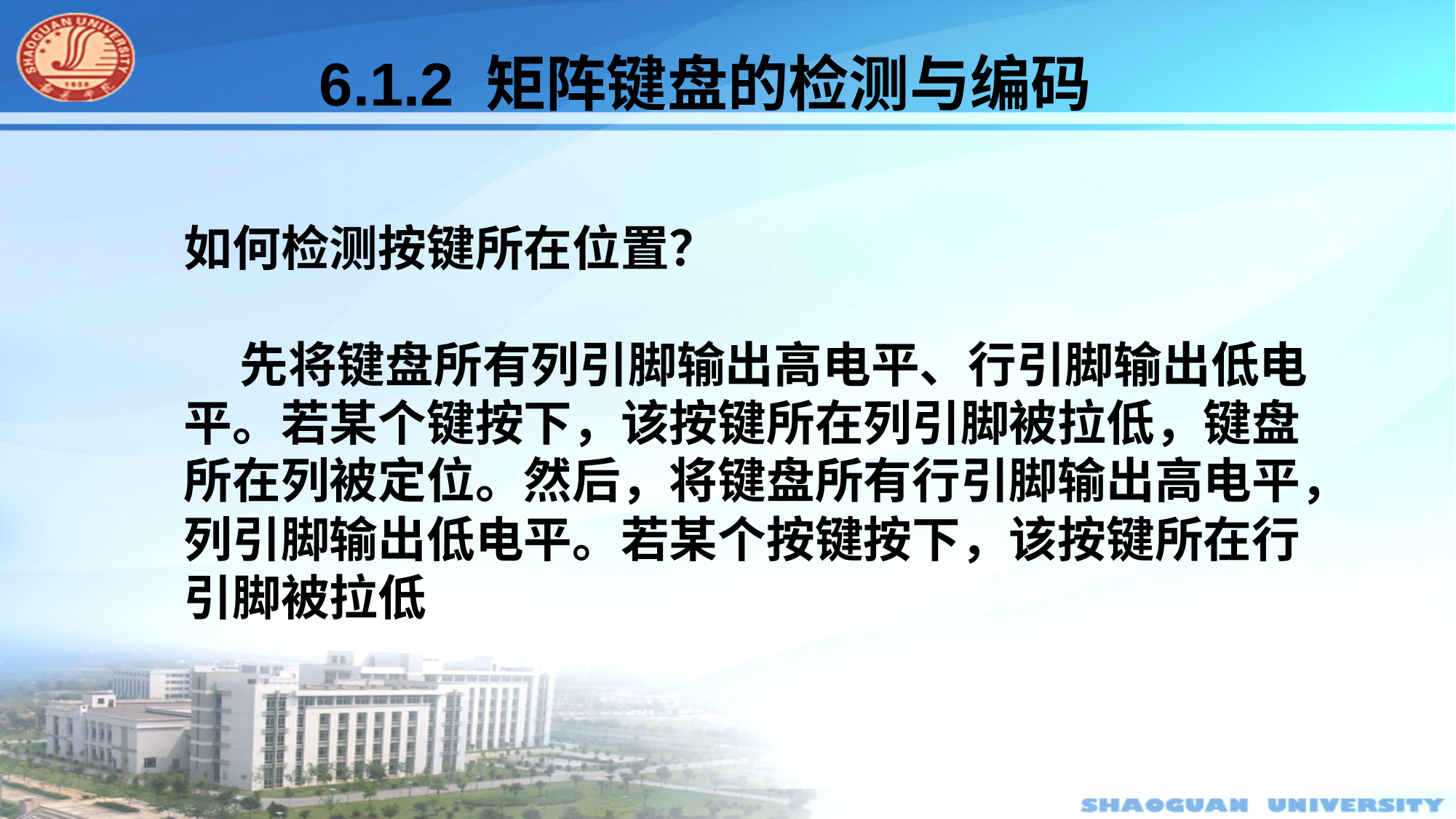

6.1.2 矩阵键盘的检测与编码
如何检测按键所在位置？

    先将键盘所有列引脚输出高电平、行引脚输出低电平。若某个键按下，该按键所在列引脚被拉低，键盘所在列被定位。然后，将键盘所有行引脚输出高电平，列引脚输出低电平。若某个按键按下，该按键所在行引脚被拉低